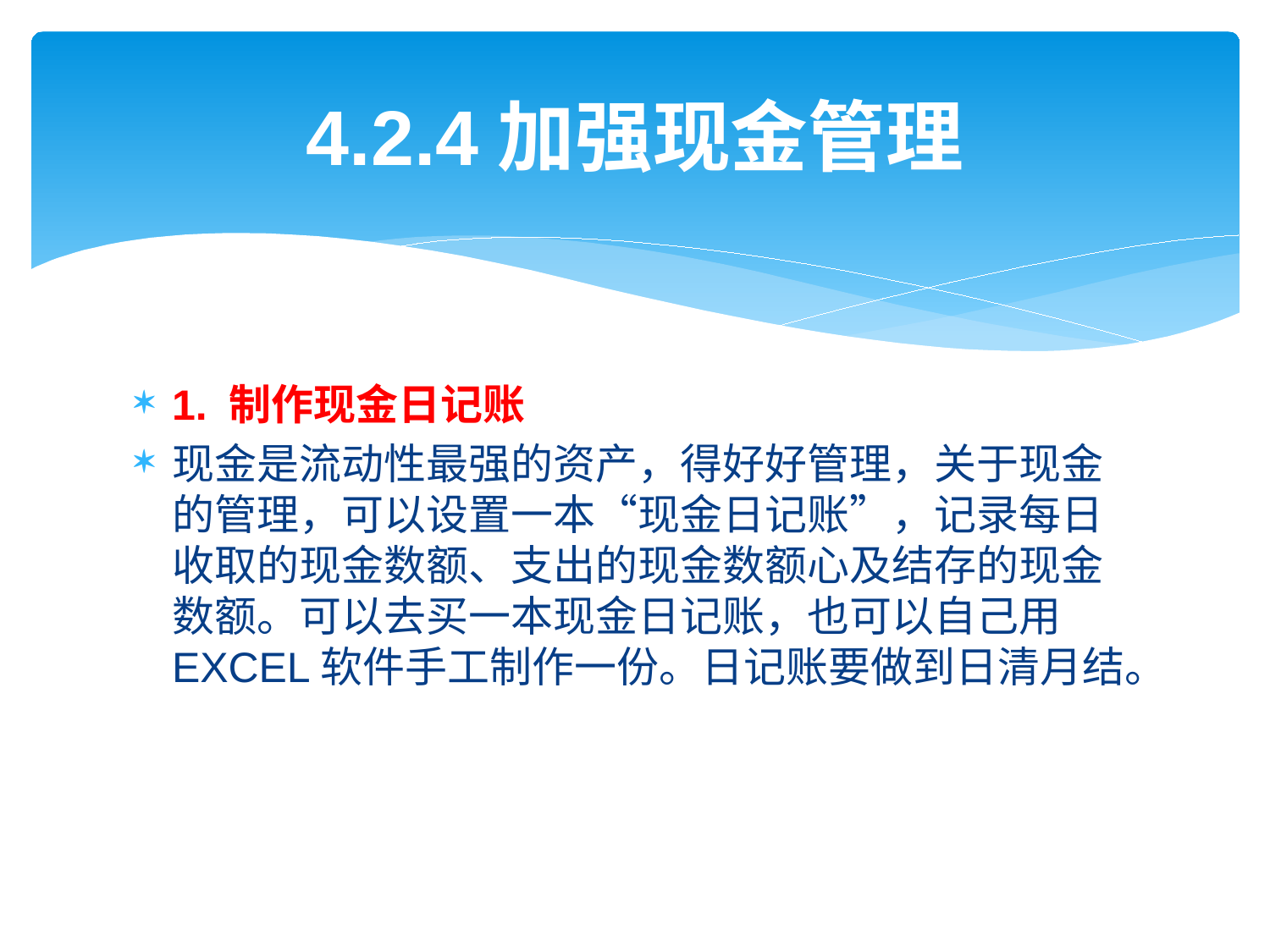

# 4.2.4加强现金管理
1. 制作现金日记账
现金是流动性最强的资产，得好好管理，关于现金的管理，可以设置一本“现金日记账”，记录每日收取的现金数额、支出的现金数额心及结存的现金数额。可以去买一本现金日记账，也可以自己用EXCEL软件手工制作一份。日记账要做到日清月结。